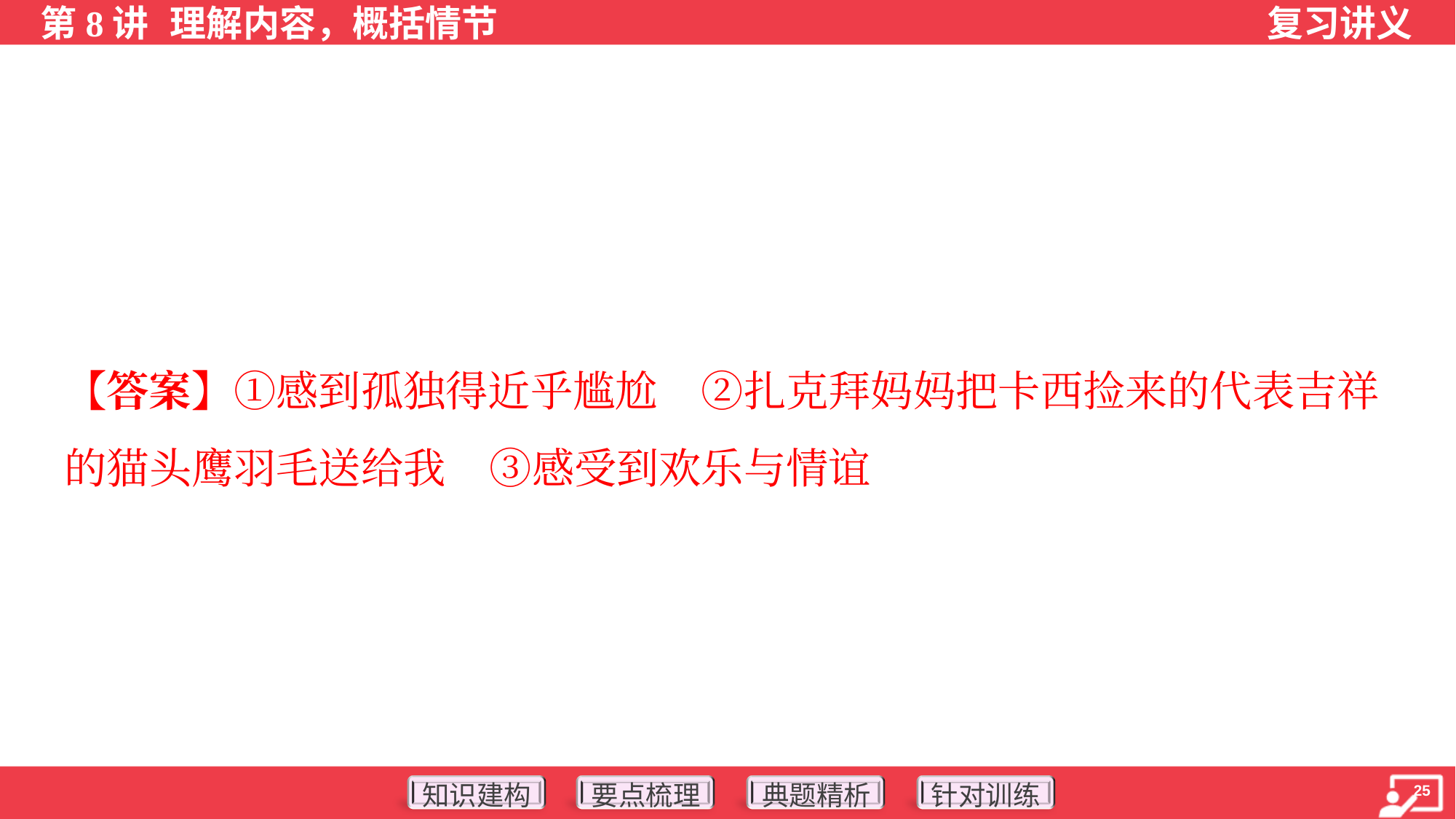

【答案】①感到孤独得近乎尴尬    ②扎克拜妈妈把卡西捡来的代表吉祥
的猫头鹰羽毛送给我    ③感受到欢乐与情谊